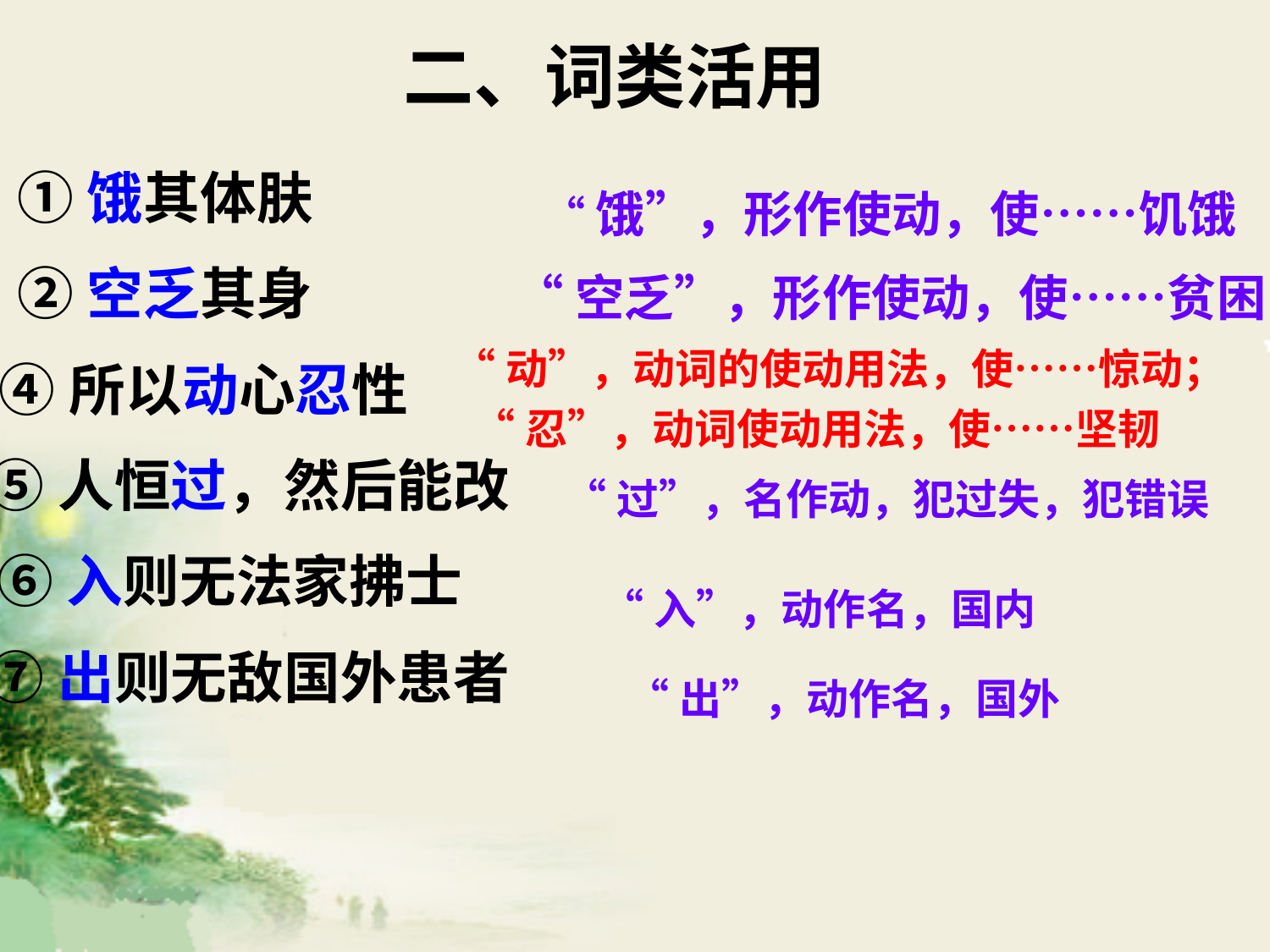

二、词类活用
①饿其体肤
②空乏其身
      ④所以动心忍性
             ⑤人恒过，然后能改
          ⑥入则无法家拂士
             ⑦出则无敌国外患者
“饿”，形作使动，使……饥饿
“空乏”，形作使动，使……贫困

“动”，动词的使动用法，使……惊动；
“忍”，动词使动用法，使……坚韧
“过”，名作动，犯过失，犯错误
“入”，动作名，国内
“出”，动作名，国外